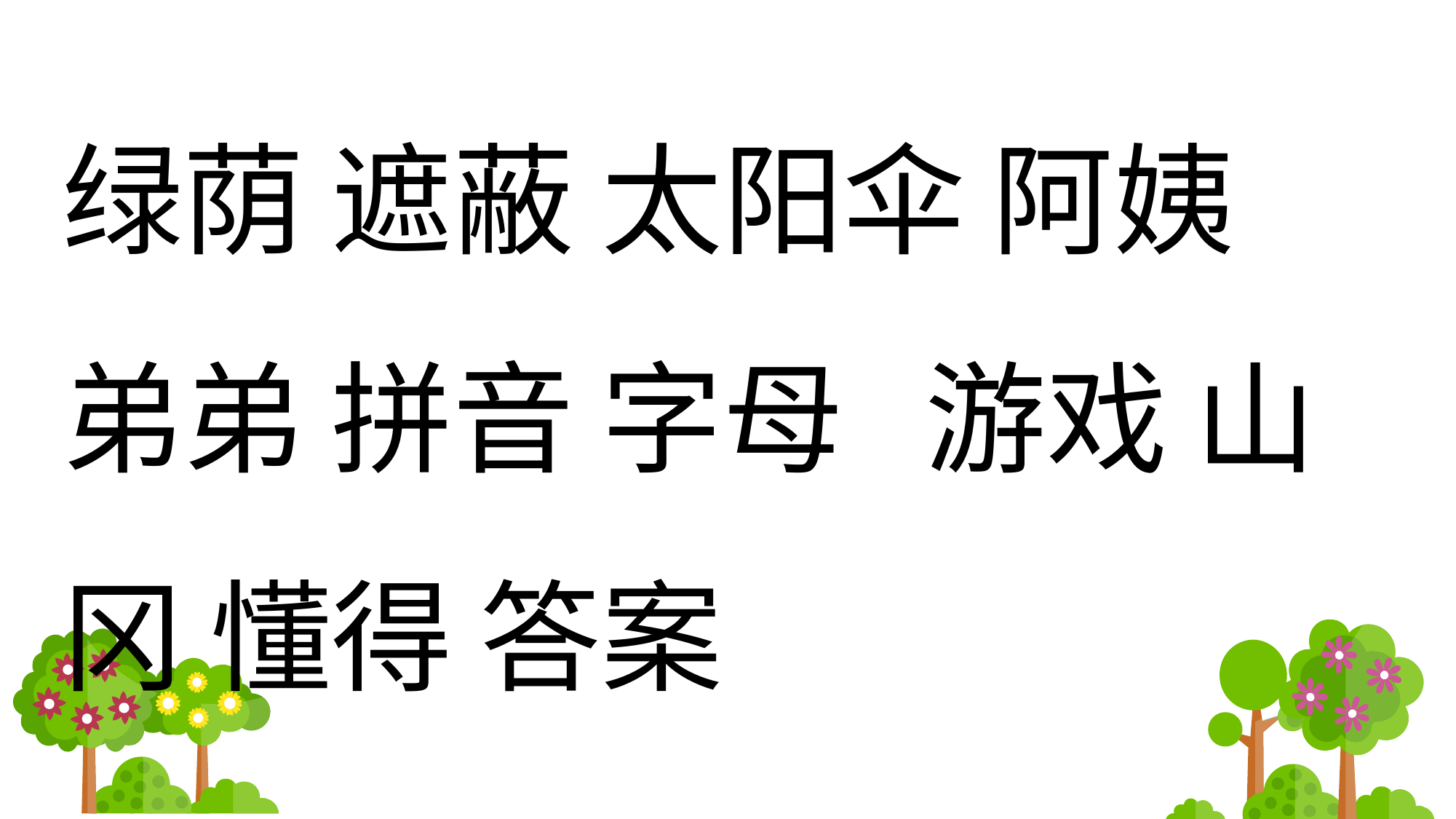

绿荫 遮蔽 太阳伞 阿姨
弟弟 拼音 字母   游戏 山冈 懂得 答案